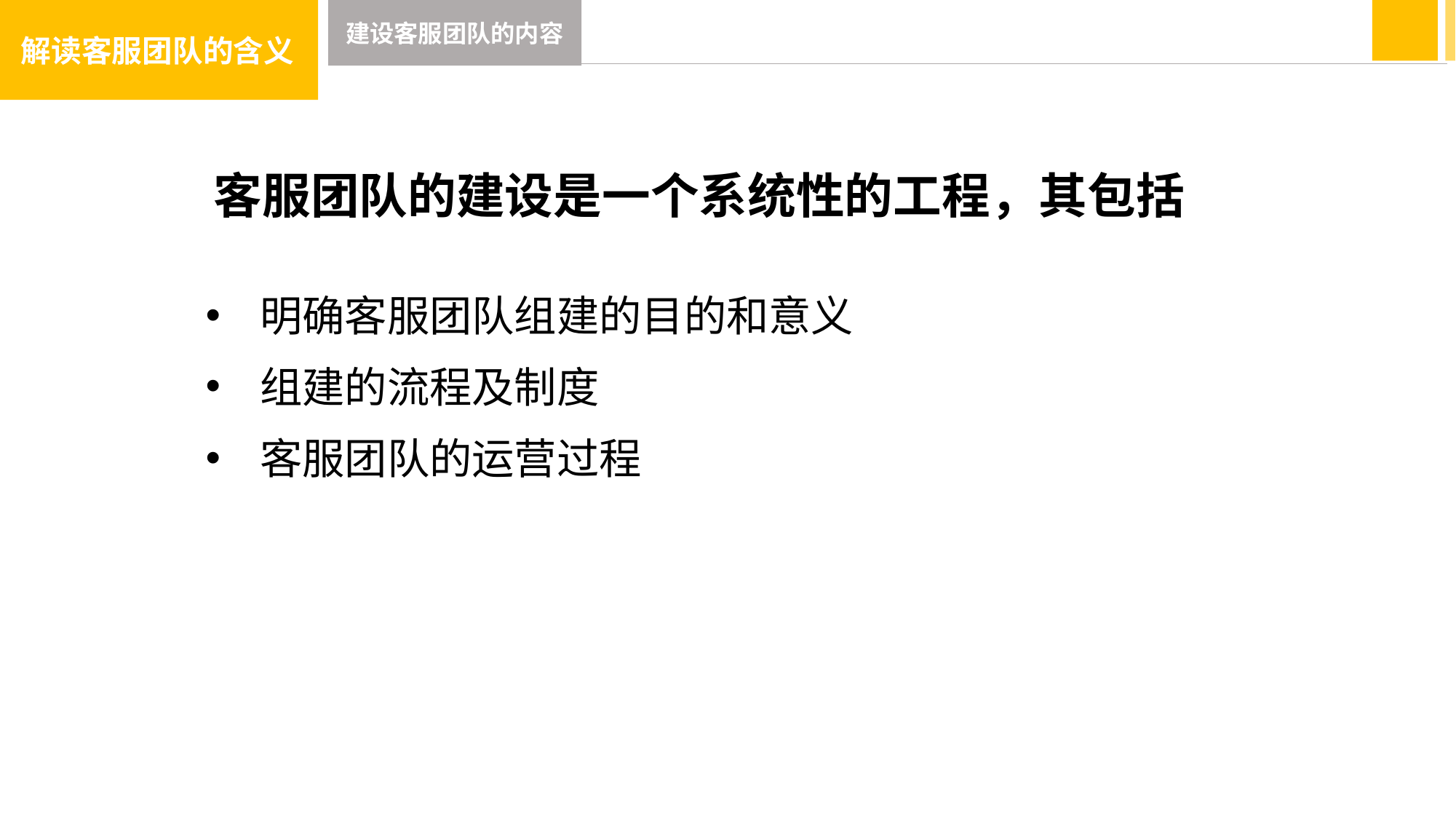

解读客服团队的含义
建设客服团队的内容

客服团队的建设是一个系统性的工程，其包括
明确客服团队组建的目的和意义
组建的流程及制度
客服团队的运营过程